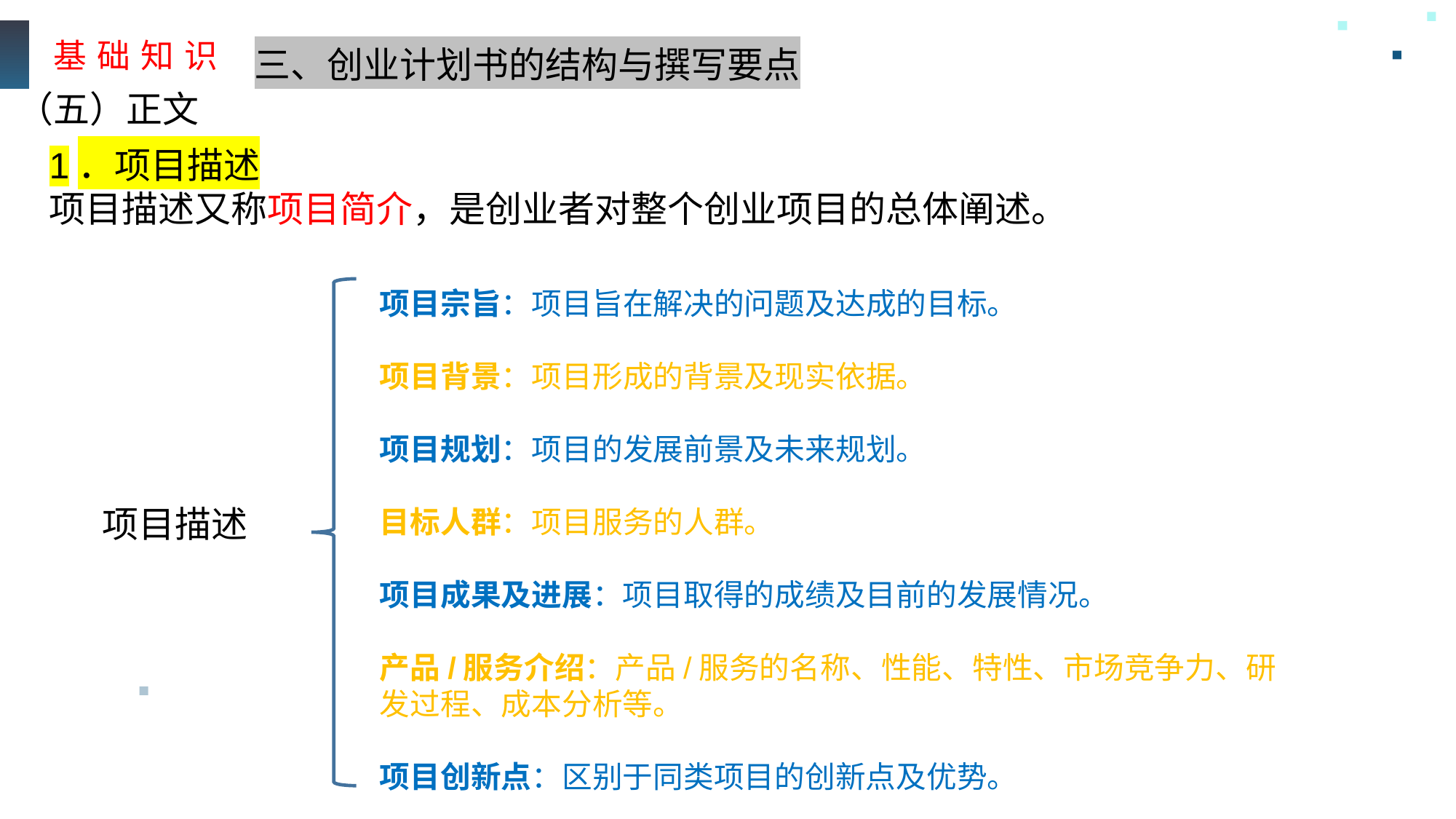

基 础 知 识
三、创业计划书的结构与撰写要点
（五）正文

1．项目描述
项目描述又称项目简介，是创业者对整个创业项目的总体阐述。

项目宗旨：项目旨在解决的问题及达成的目标。

项目背景：项目形成的背景及现实依据。

项目规划：项目的发展前景及未来规划。

目标人群：项目服务的人群。

项目成果及进展：项目取得的成绩及目前的发展情况。

产品/服务介绍：产品/服务的名称、性能、特性、市场竞争力、研发过程、成本分析等。

项目创新点：区别于同类项目的创新点及优势。
项目描述